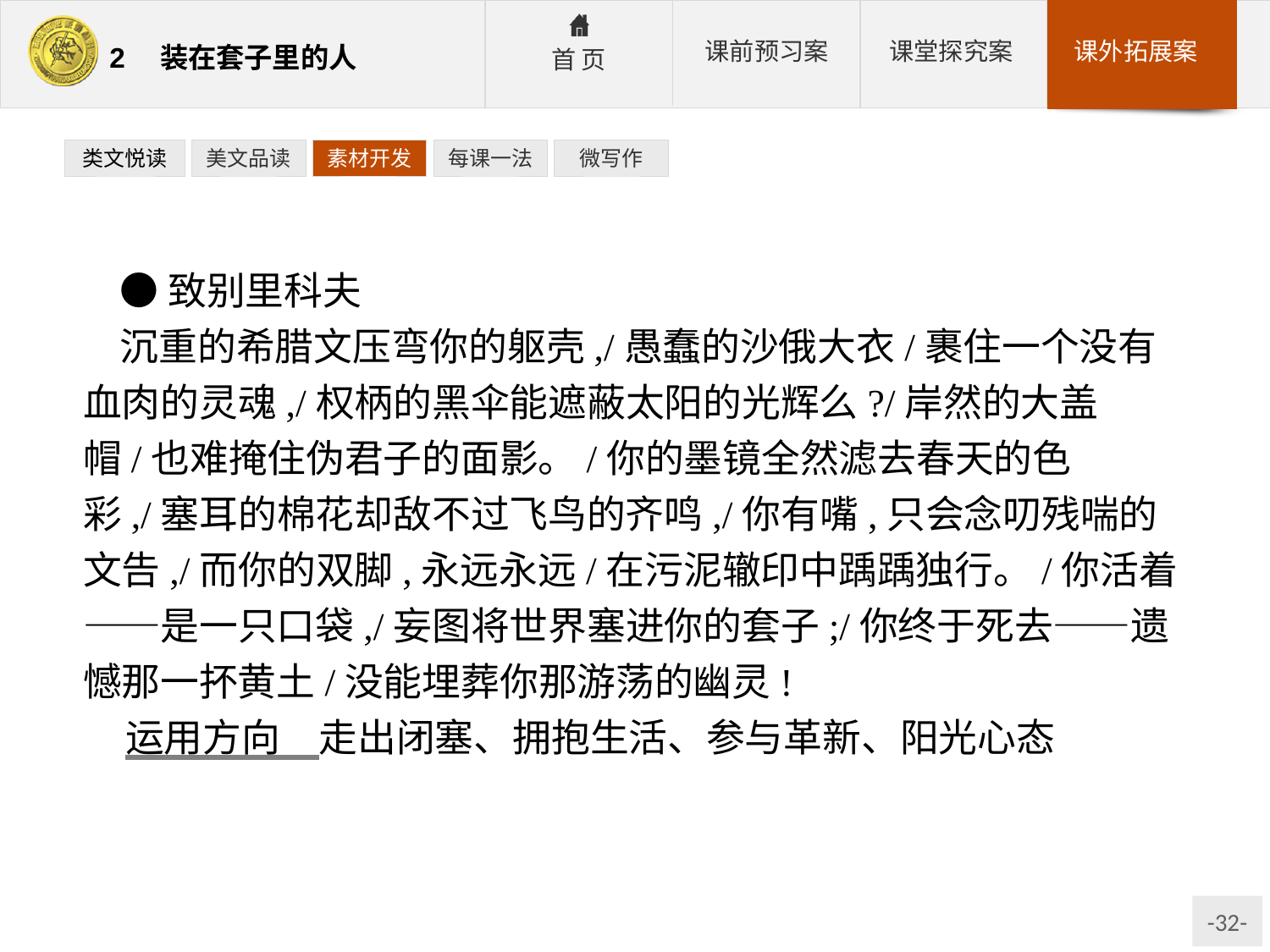

类文悦读
美文品读
素材开发
每课一法
微写作
●致别里科夫
沉重的希腊文压弯你的躯壳,/愚蠢的沙俄大衣/裹住一个没有血肉的灵魂,/权柄的黑伞能遮蔽太阳的光辉么?/岸然的大盖帽/也难掩住伪君子的面影。/你的墨镜全然滤去春天的色彩,/塞耳的棉花却敌不过飞鸟的齐鸣,/你有嘴,只会念叨残喘的文告,/而你的双脚,永远永远/在污泥辙印中踽踽独行。/你活着——是一只口袋,/妄图将世界塞进你的套子;/你终于死去——遗憾那一抔黄土/没能埋葬你那游荡的幽灵!
运用方向　走出闭塞、拥抱生活、参与革新、阳光心态